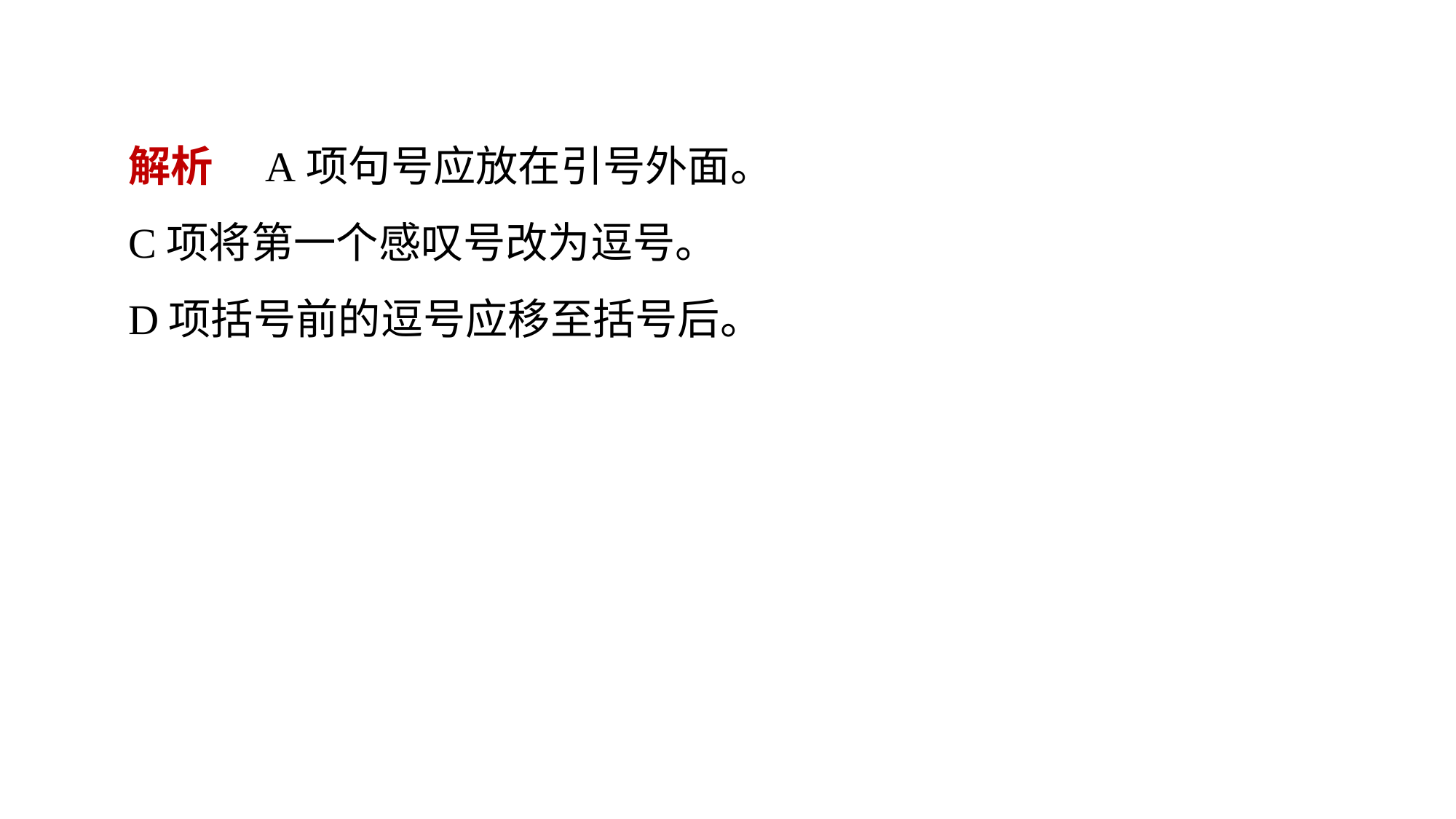

解析　A项句号应放在引号外面。
C项将第一个感叹号改为逗号。
D项括号前的逗号应移至括号后。